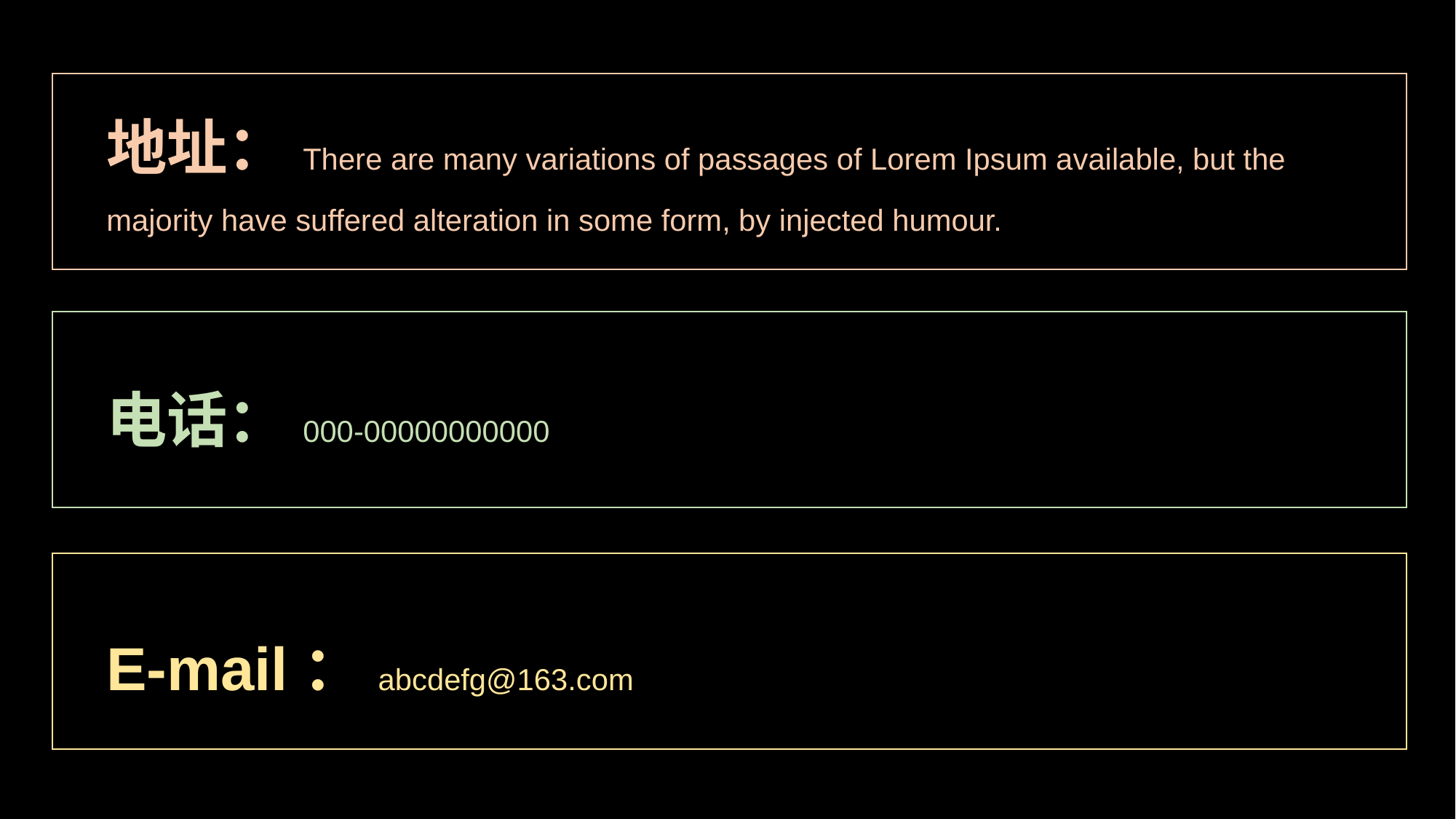

地址：There are many variations of passages of Lorem Ipsum available, but the majority have suffered alteration in some form, by injected humour.

电话：000-00000000000

E-mail：abcdefg@163.com